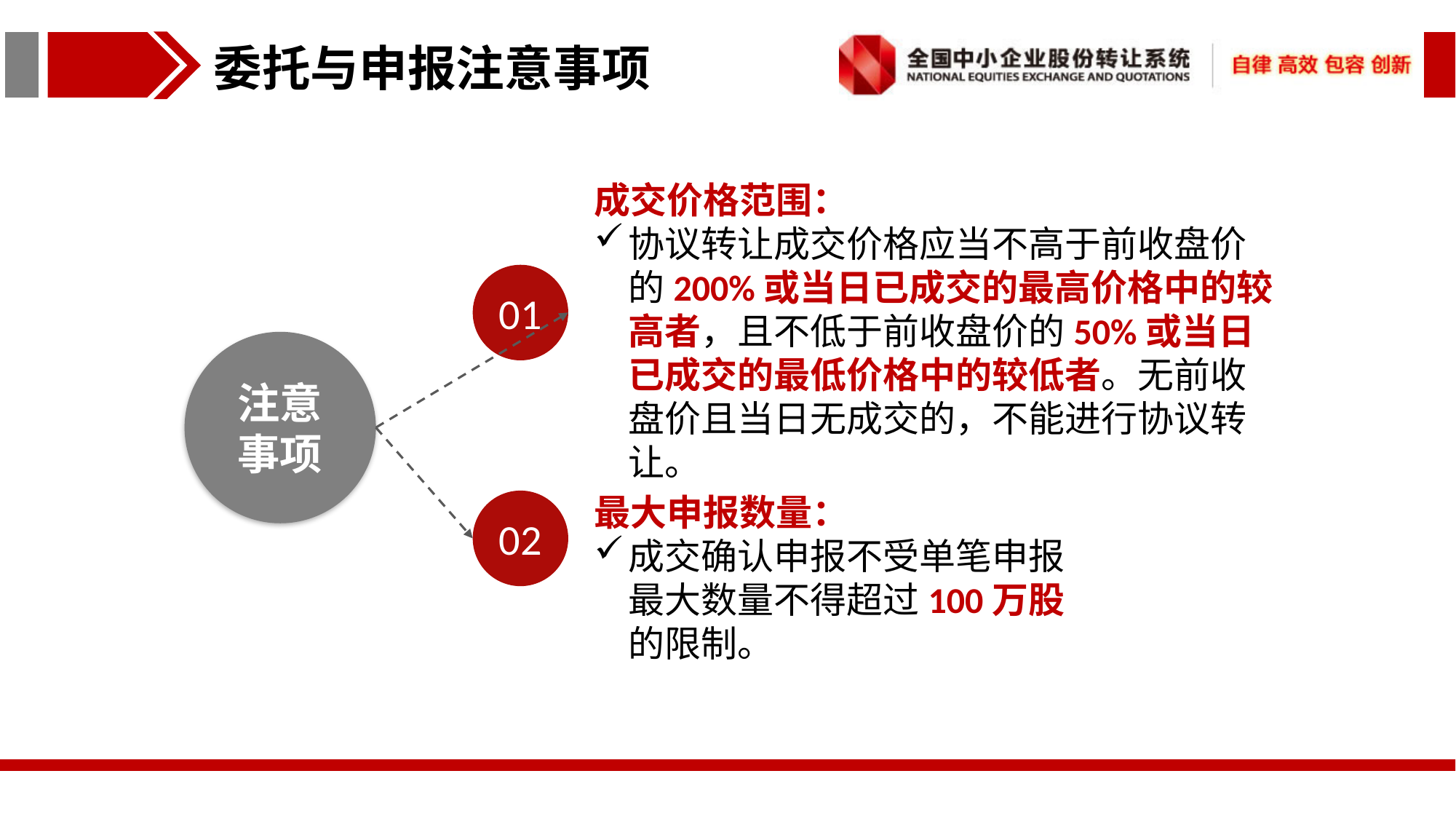

委托与申报注意事项
成交价格范围：
协议转让成交价格应当不高于前收盘价的200%或当日已成交的最高价格中的较高者，且不低于前收盘价的50%或当日已成交的最低价格中的较低者。无前收盘价且当日无成交的，不能进行协议转让。
01
注意
事项
最大申报数量：
成交确认申报不受单笔申报最大数量不得超过100万股的限制。
02
62